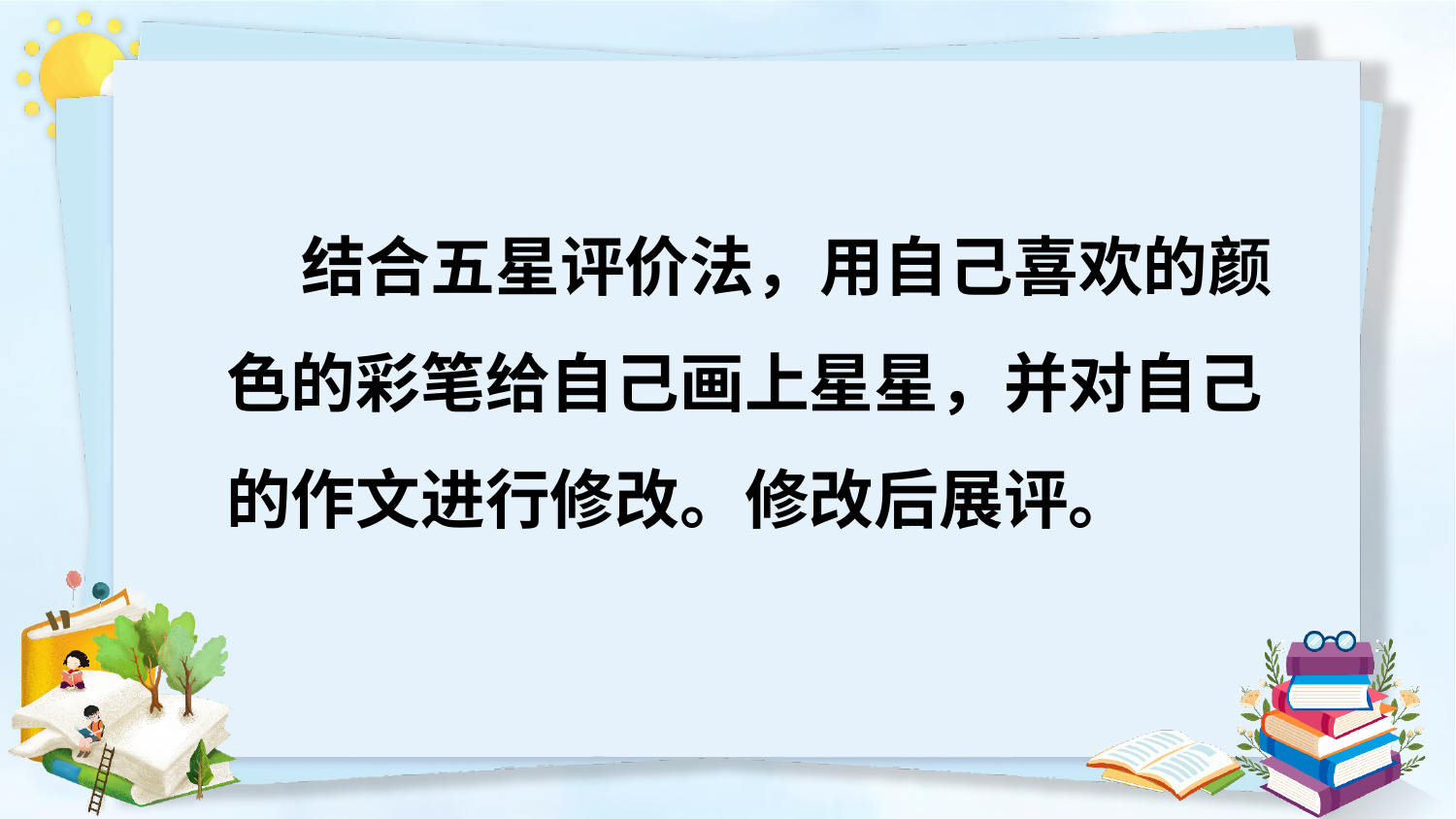

结合五星评价法，用自己喜欢的颜色的彩笔给自己画上星星，并对自己的作文进行修改。修改后展评。